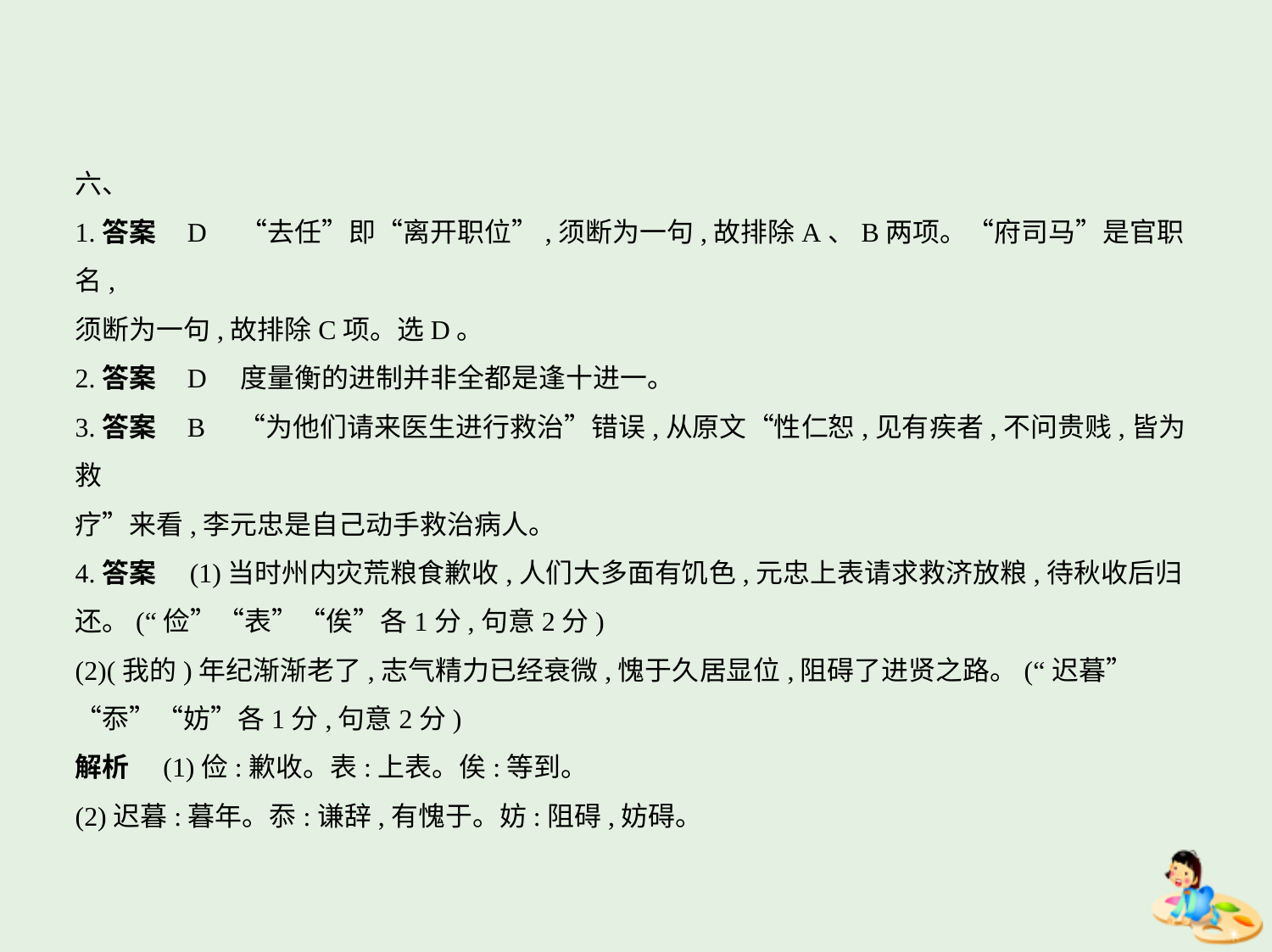

六、
1.答案    D　“去任”即“离开职位”,须断为一句,故排除A、B两项。“府司马”是官职名,
须断为一句,故排除C项。选D。
2.答案    D　度量衡的进制并非全都是逢十进一。
3.答案    B　“为他们请来医生进行救治”错误,从原文“性仁恕,见有疾者,不问贵贱,皆为救
疗”来看,李元忠是自己动手救治病人。
4.答案　(1)当时州内灾荒粮食歉收,人们大多面有饥色,元忠上表请求救济放粮,待秋收后归
还。(“俭”“表”“俟”各1分,句意2分)
(2)(我的)年纪渐渐老了,志气精力已经衰微,愧于久居显位,阻碍了进贤之路。(“迟暮”
“忝”“妨”各1分,句意2分)
解析　(1)俭:歉收。表:上表。俟:等到。
(2)迟暮:暮年。忝:谦辞,有愧于。妨:阻碍,妨碍。